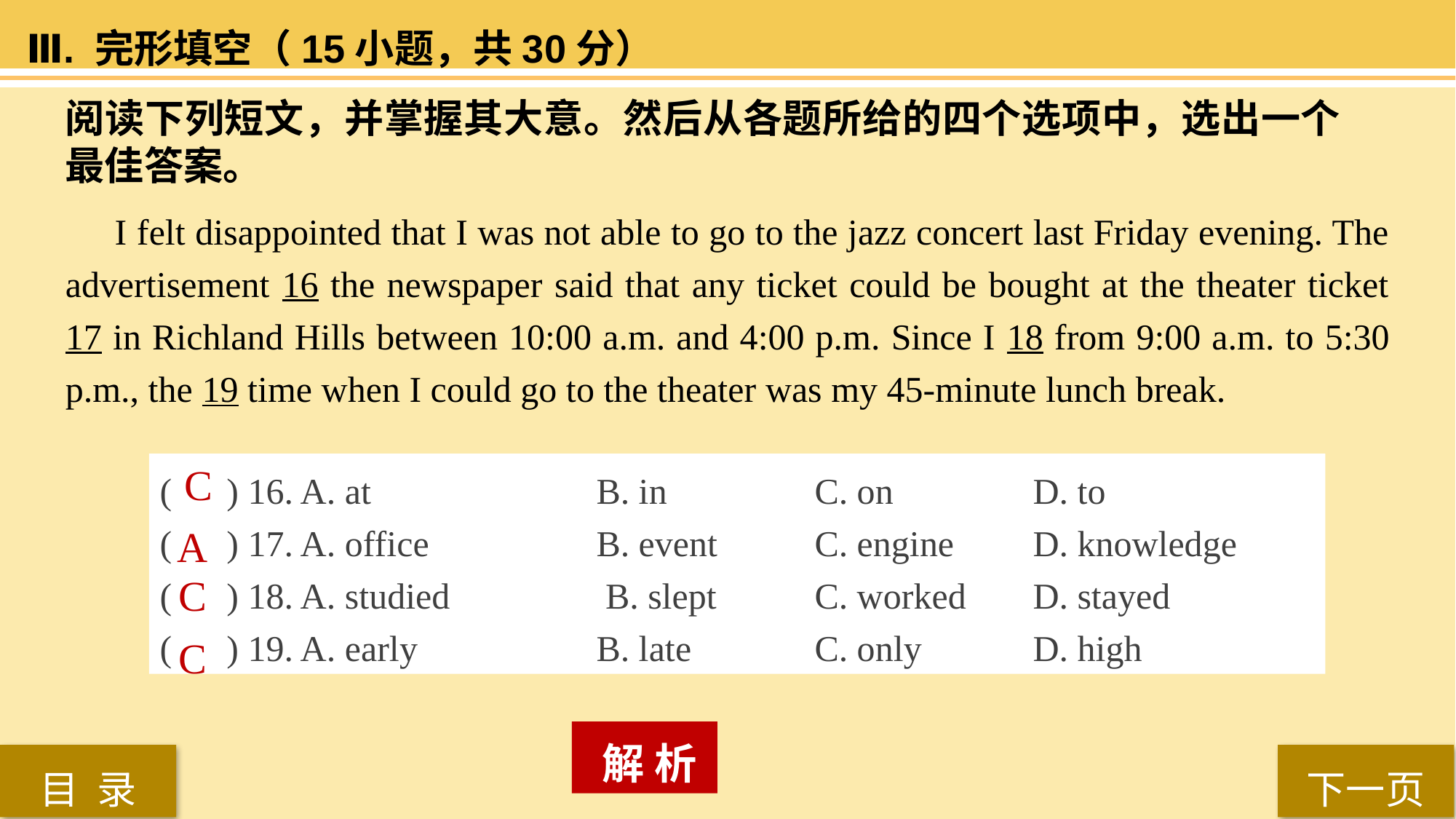

Ⅲ. 完形填空（15小题，共30分）
阅读下列短文，并掌握其大意。然后从各题所给的四个选项中，选出一个最佳答案。
     I felt disappointed that I was not able to go to the jazz concert last Friday evening. The advertisement 16 the newspaper said that any ticket could be bought at the theater ticket 17 in Richland Hills between 10:00 a.m. and 4:00 p.m. Since I 18 from 9:00 a.m. to 5:30 p.m., the 19 time when I could go to the theater was my 45-minute lunch break.
(      ) 16. A. at 		B. in 		C. on 		D. to
(      ) 17. A. office 		B. event 	C. engine 	D. knowledge
(      ) 18. A. studied		 B. slept 	C. worked 	D. stayed
(      ) 19. A. early 		B. late 		C. only 	D. high
C
A
C
C
 解 析